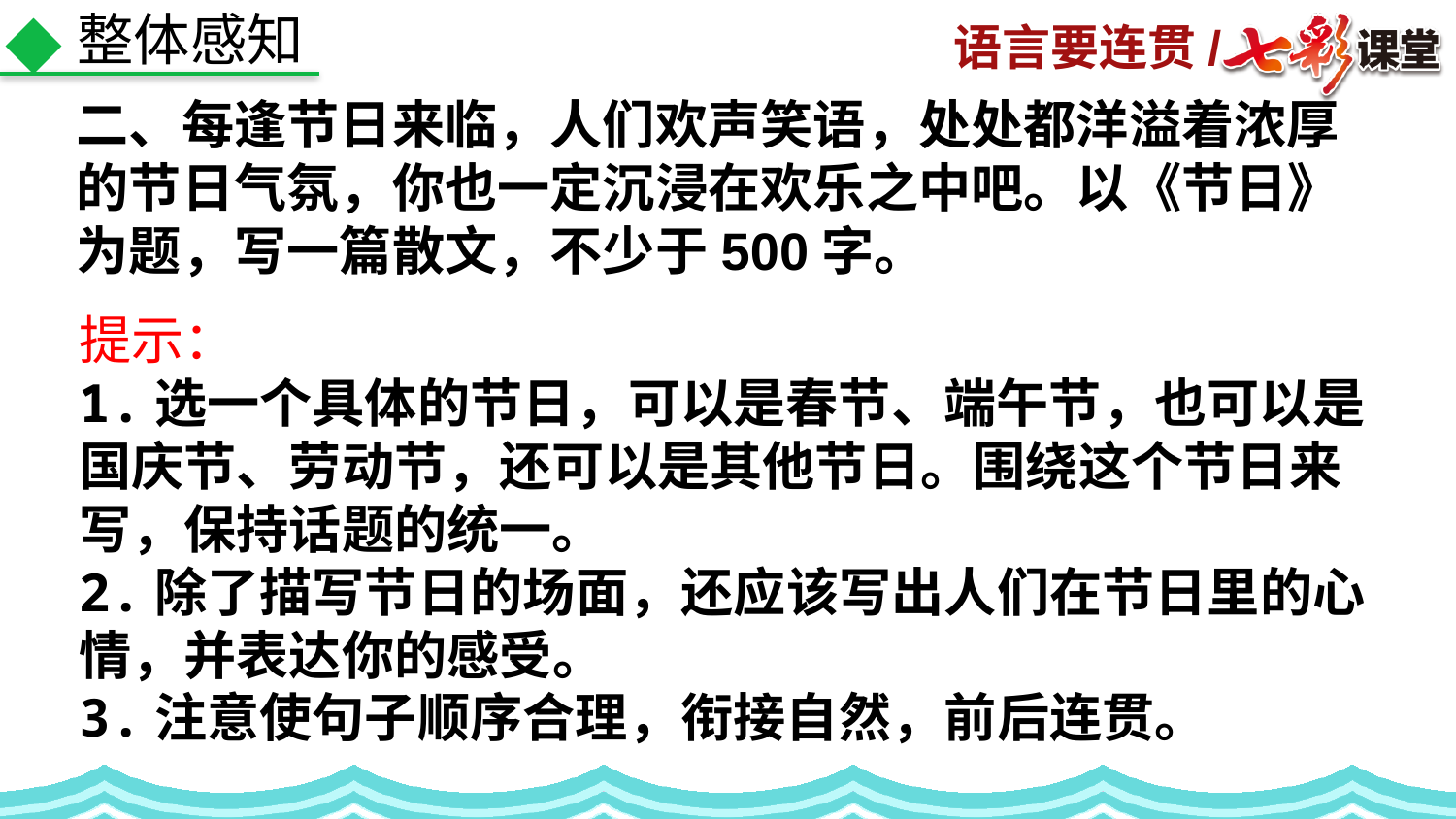

整体感知

二、每逢节日来临，人们欢声笑语，处处都洋溢着浓厚的节日气氛，你也一定沉浸在欢乐之中吧。以《节日》为题，写一篇散文，不少于500字。
提示：
1.选一个具体的节日，可以是春节、端午节，也可以是国庆节、劳动节，还可以是其他节日。围绕这个节日来写，保持话题的统一。
2.除了描写节日的场面，还应该写出人们在节日里的心情，并表达你的感受。
3.注意使句子顺序合理，衔接自然，前后连贯。